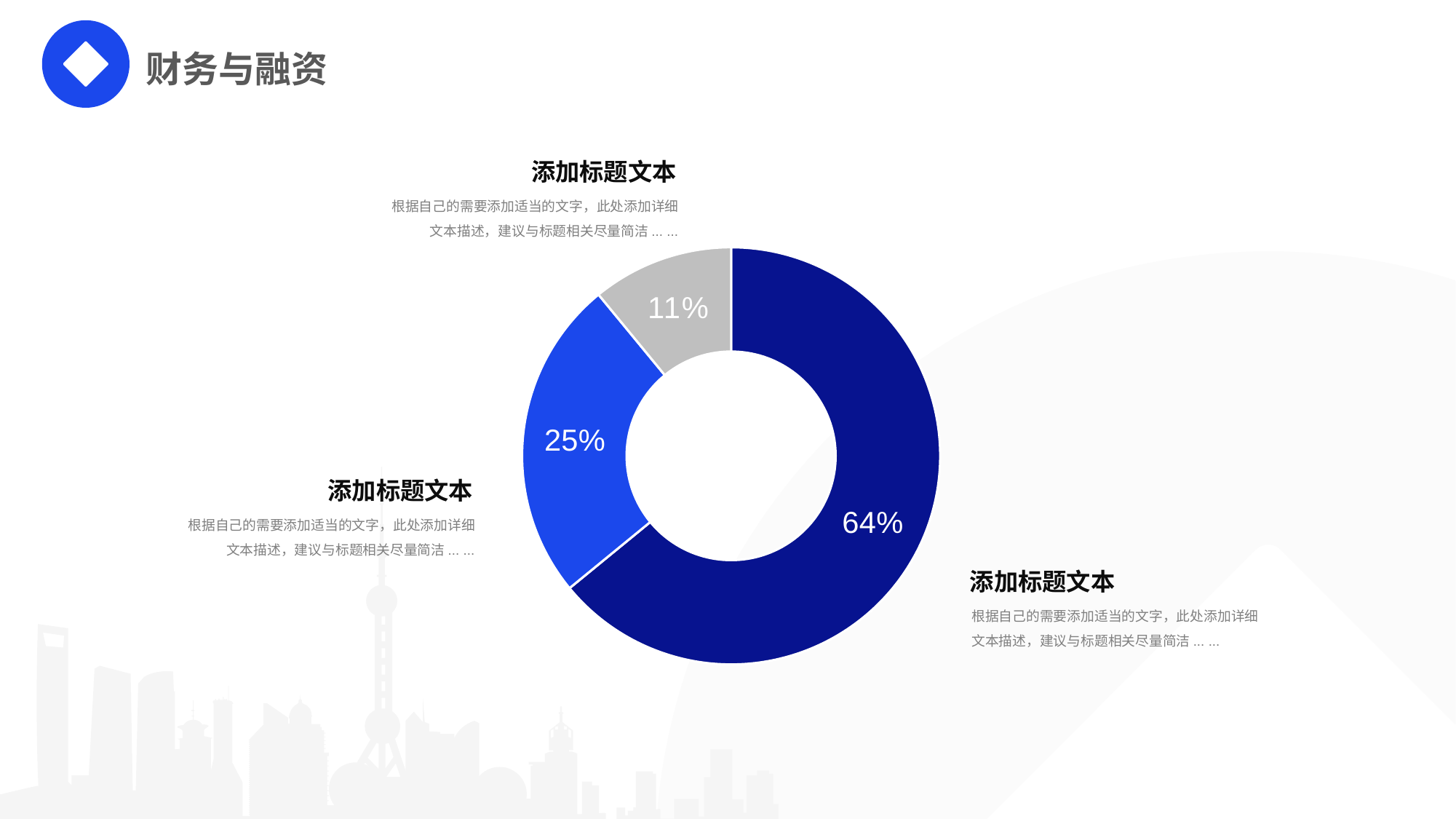

财务与融资
添加标题文本
根据自己的需要添加适当的文字，此处添加详细文本描述，建议与标题相关尽量简洁... ...

### Chart

| Category | 销售额 |
|---|---|
| 第一季度 | 8.2 |
| 第二季度 | 3.2 |
| 第三季度 | 1.4 |
添加标题文本
根据自己的需要添加适当的文字，此处添加详细文本描述，建议与标题相关尽量简洁... ...
添加标题文本
根据自己的需要添加适当的文字，此处添加详细文本描述，建议与标题相关尽量简洁... ...